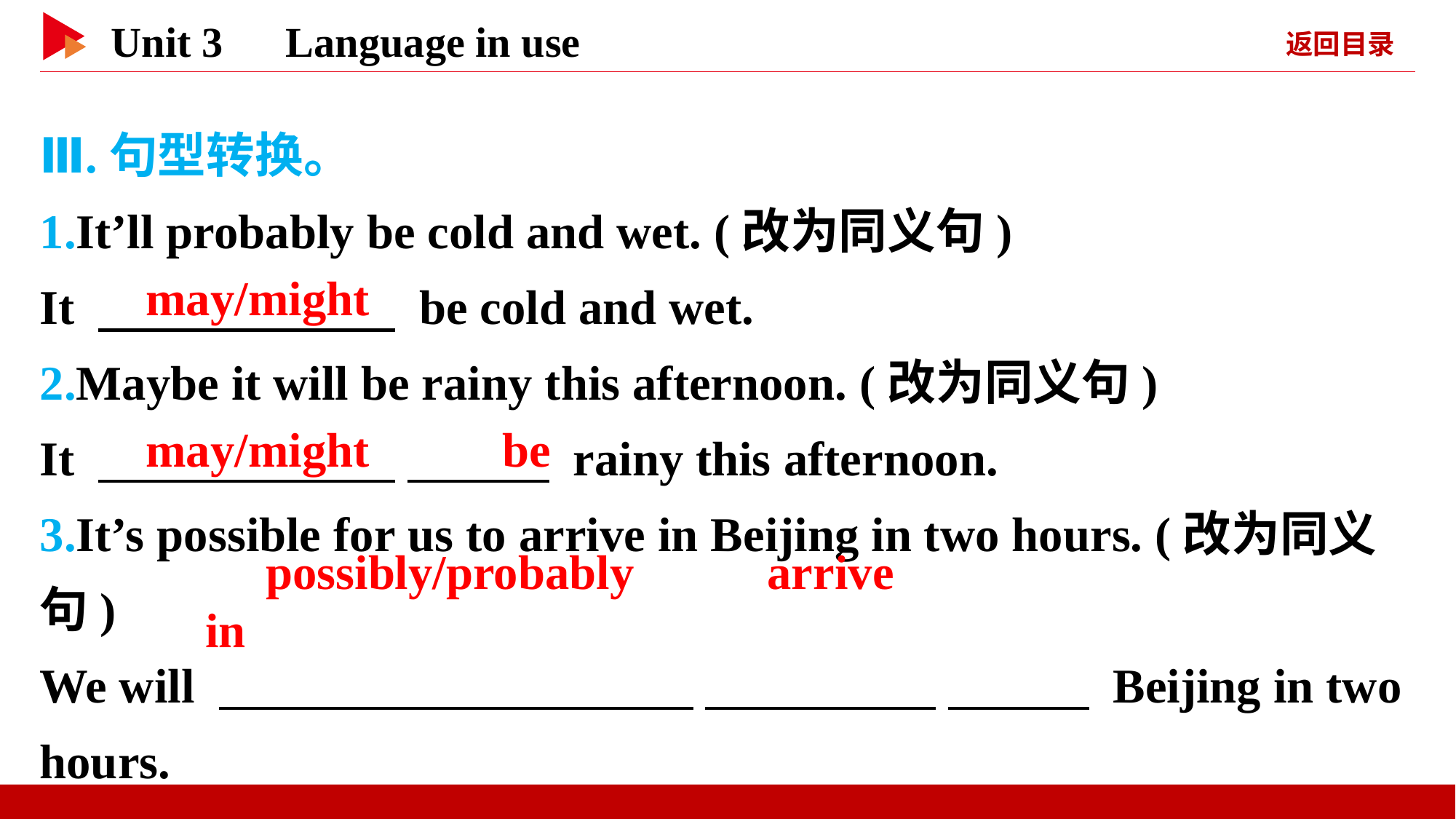

Ⅲ.句型转换。
1.It’ll probably be cold and wet. (改为同义句)
It 　                  　 be cold and wet.
2.Maybe it will be rainy this afternoon. (改为同义句)
It 　                  　 　    　 rainy this afternoon.
3.It’s possible for us to arrive in Beijing in two hours. (改为同义句)
We will 　                                  　 　            　 　    　 Beijing in two hours.
　may/might
　may/might　 　be
　possibly/probably　 　arrive　 　in